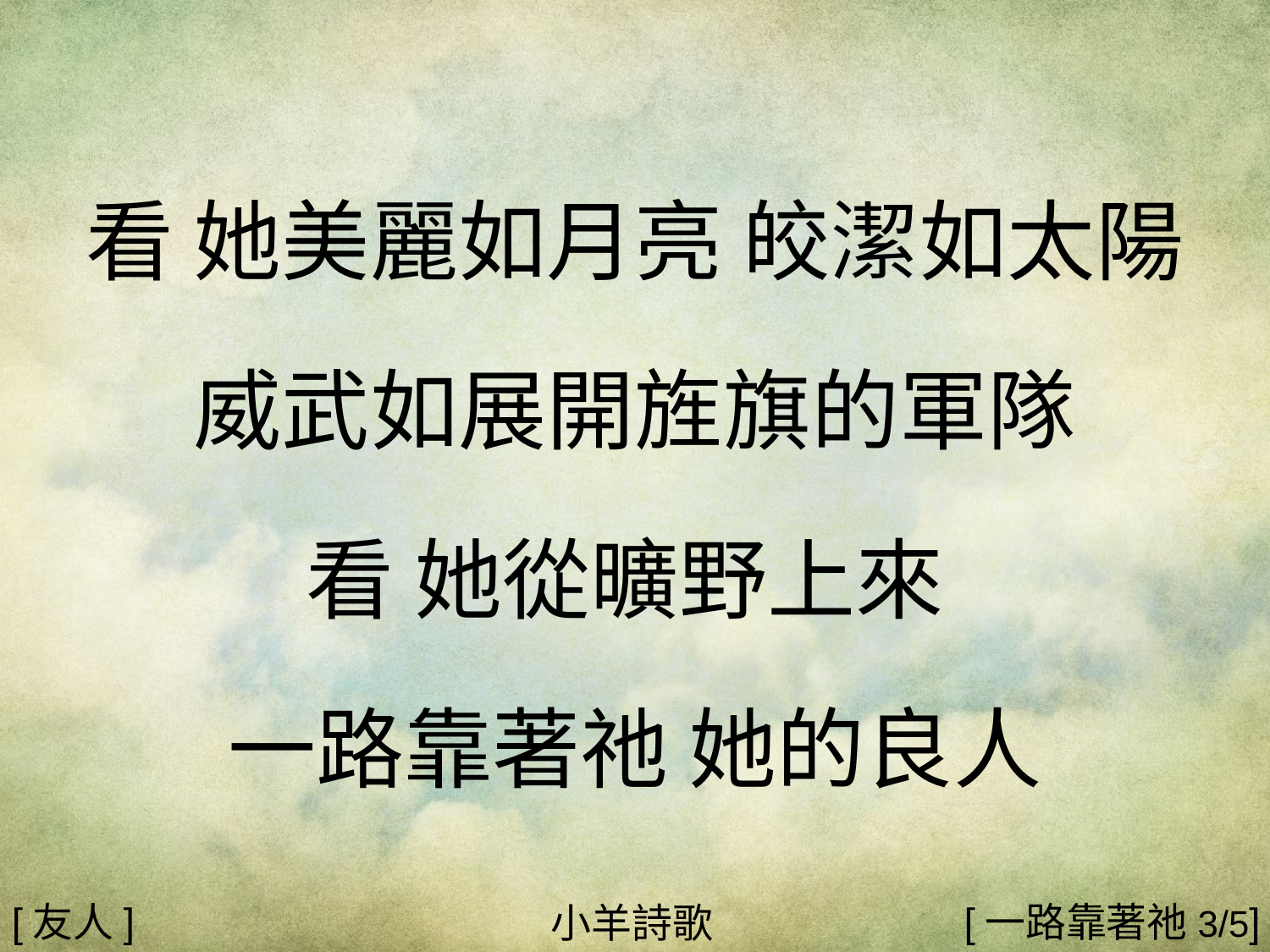

看 她美麗如月亮 皎潔如太陽

威武如展開旌旗的軍隊

看 她從曠野上來

一路靠著祂 她的良人
#

[友人]
[一路靠著祂3/5]
小羊詩歌